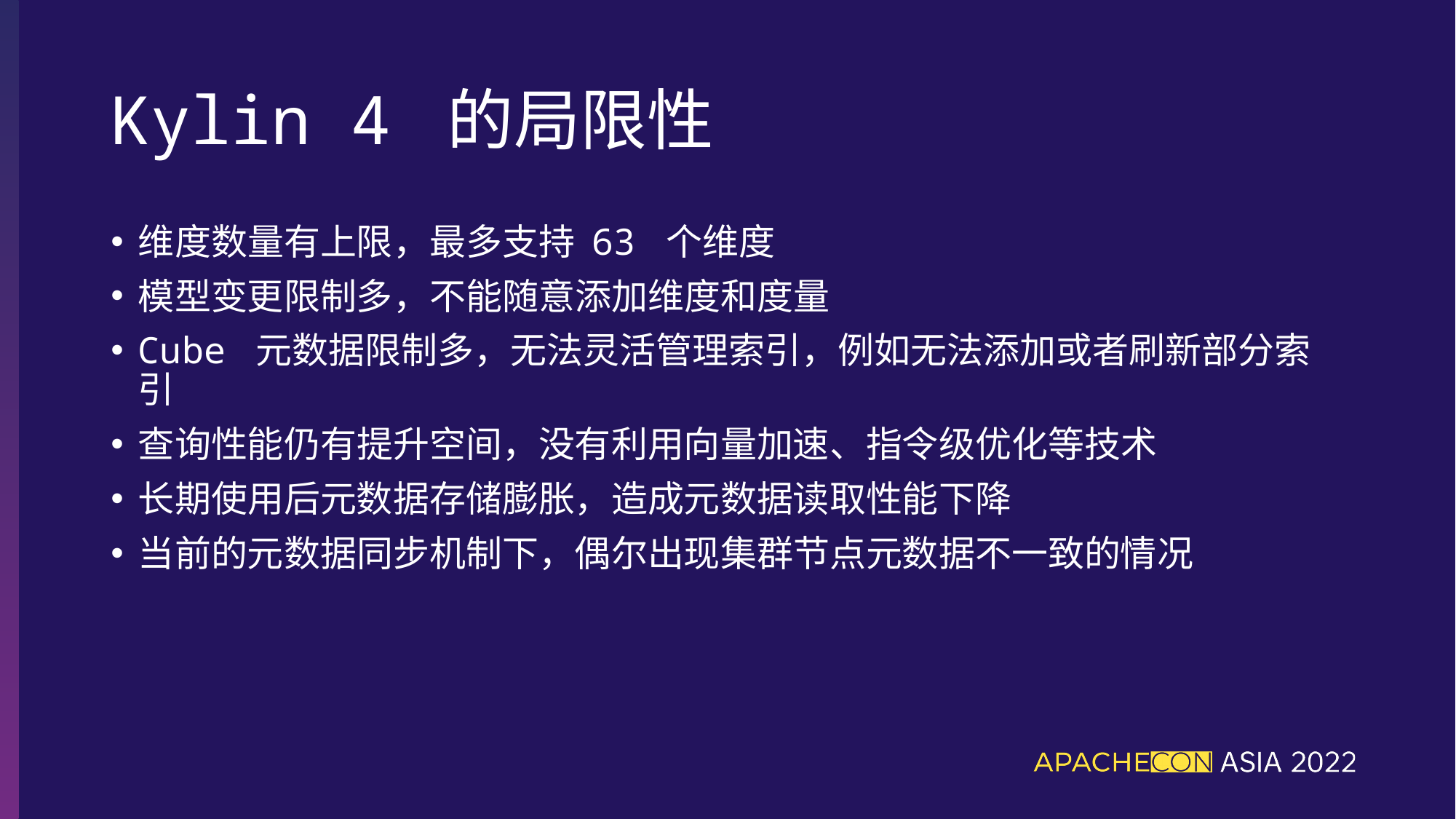

# Kylin 4 的局限性
维度数量有上限，最多支持 63 个维度
模型变更限制多，不能随意添加维度和度量
Cube 元数据限制多，无法灵活管理索引，例如无法添加或者刷新部分索引
查询性能仍有提升空间，没有利用向量加速、指令级优化等技术
长期使用后元数据存储膨胀，造成元数据读取性能下降
当前的元数据同步机制下，偶尔出现集群节点元数据不一致的情况